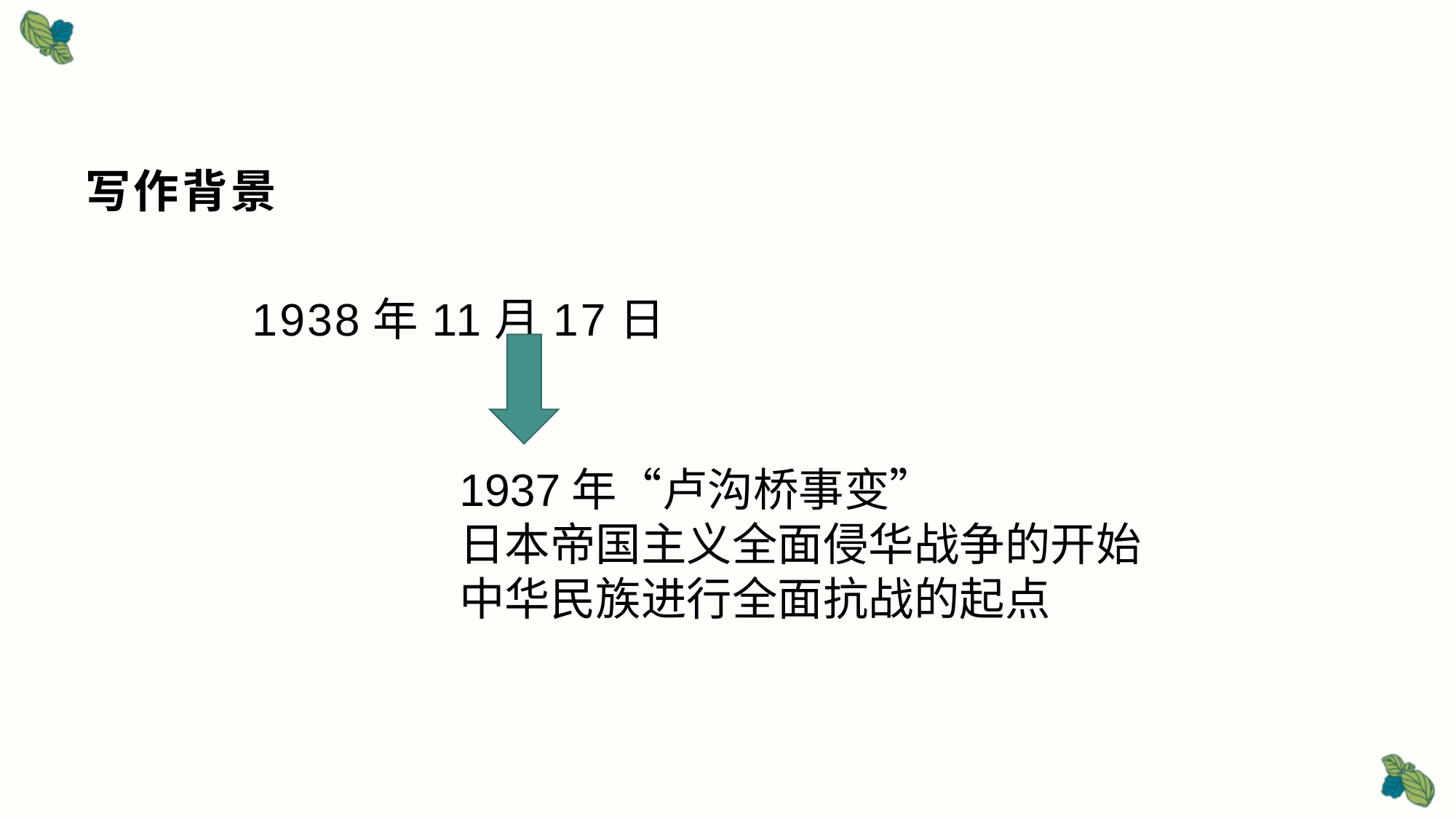

# 写作背景
1938年11月17日

1937年“卢沟桥事变”
日本帝国主义全面侵华战争的开始
中华民族进行全面抗战的起点